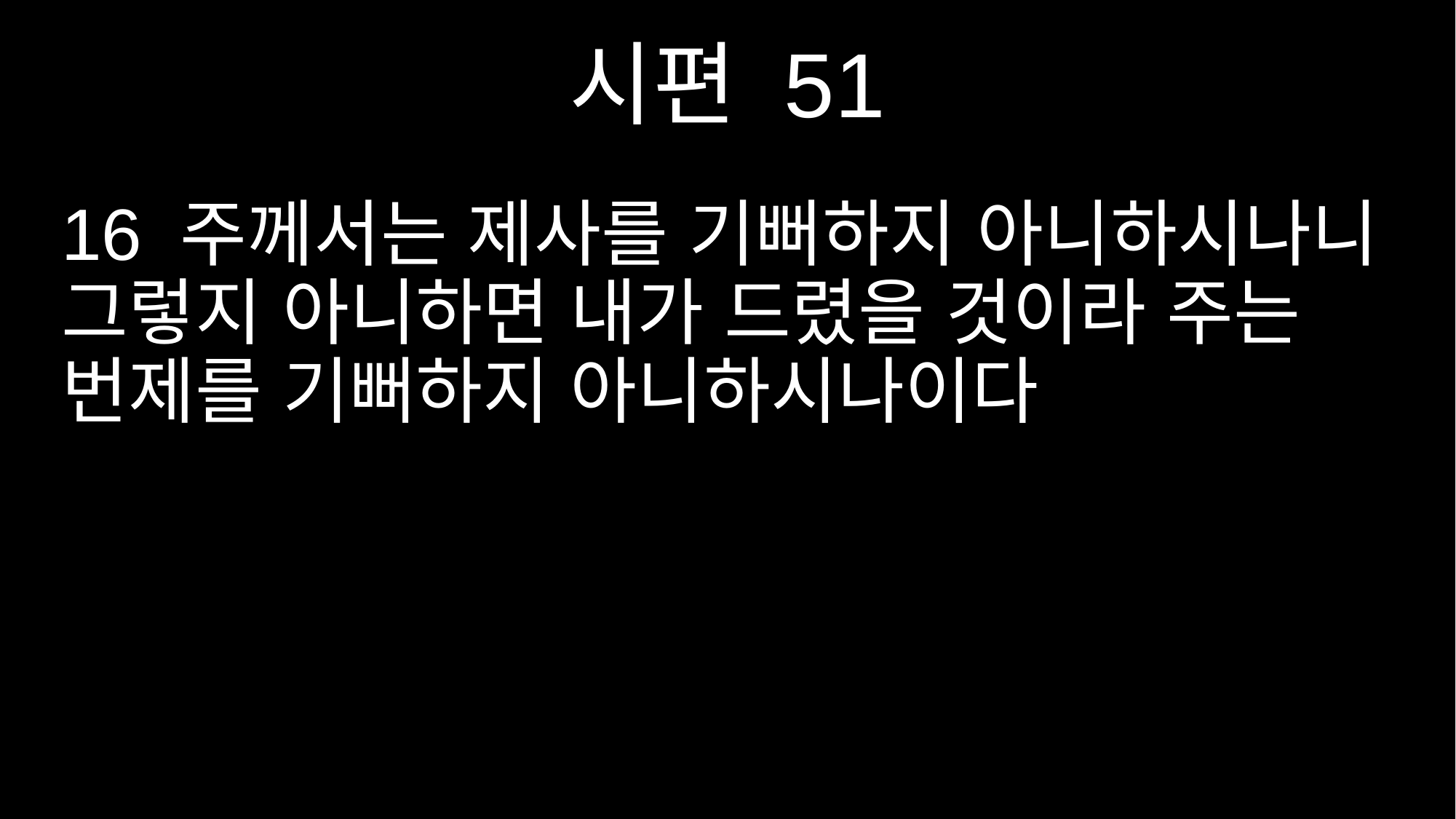

시편 51
16 주께서는 제사를 기뻐하지 아니하시나니 그렇지 아니하면 내가 드렸을 것이라 주는 번제를 기뻐하지 아니하시나이다